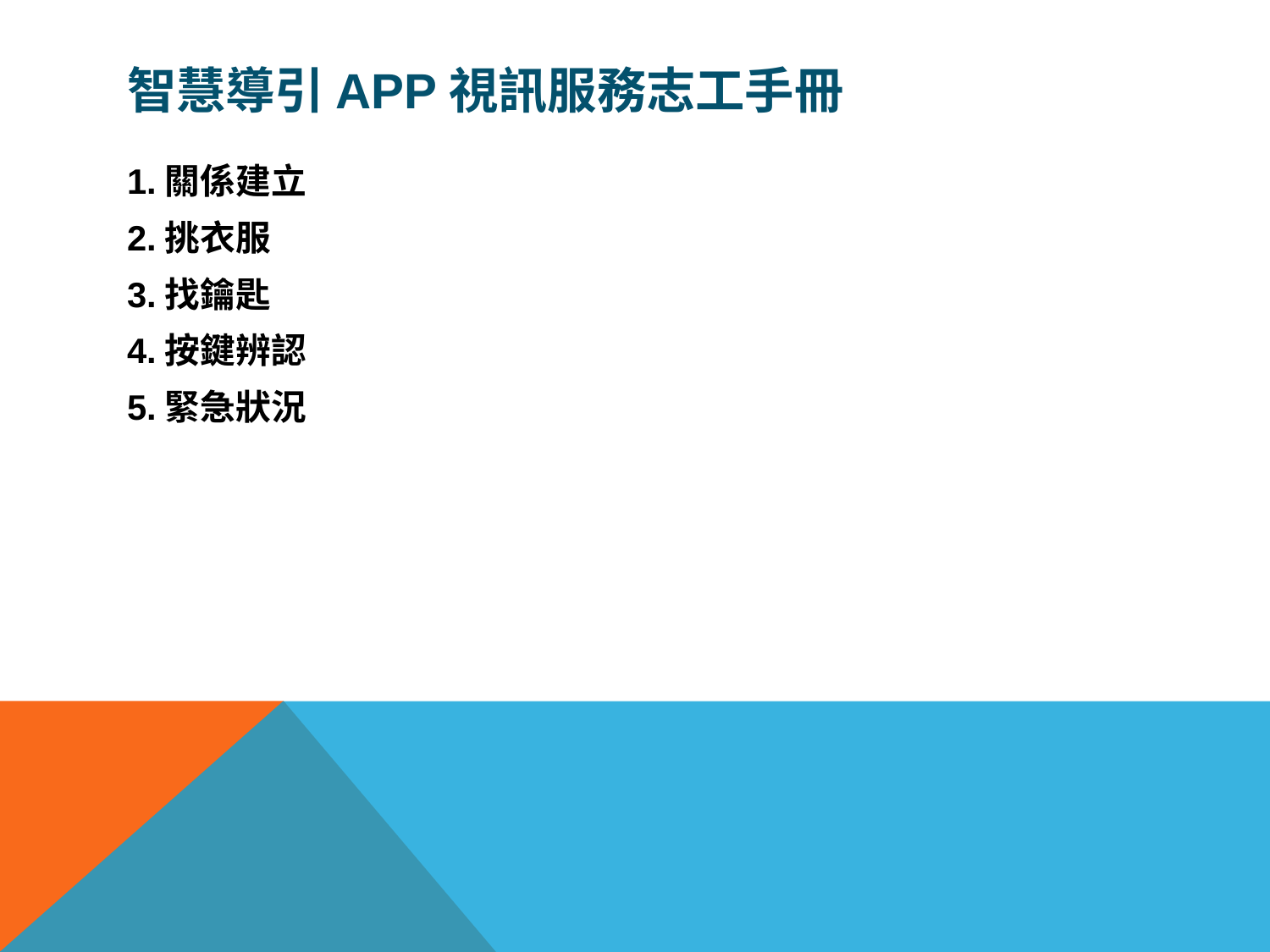

# 智慧導引App視訊服務志工手冊
1.關係建立
2.挑衣服
3.找鑰匙
4.按鍵辨認
5.緊急狀況